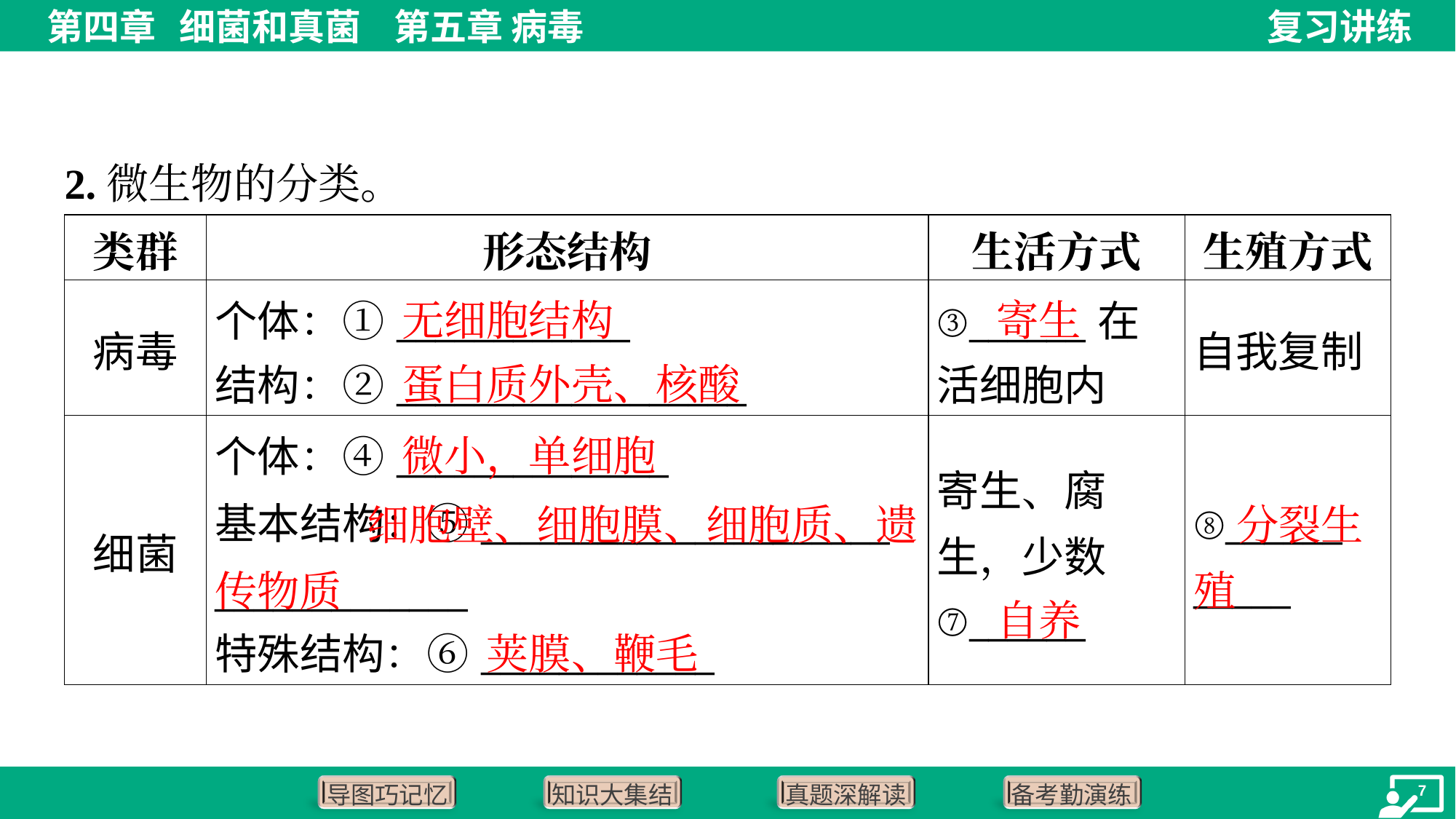

2.微生物的分类。
| 类群 | 形态结构 | 生活方式 | 生殖方式 |
| --- | --- | --- | --- |
| 病毒 | 个体：①\_\_\_\_\_\_\_\_\_\_\_\_ 结构：②\_\_\_\_\_\_\_\_\_\_\_\_\_\_\_\_\_\_ | ③\_\_\_\_\_\_在 活细胞内 | 自我复制 |
| 细菌 | 个体：④\_\_\_\_\_\_\_\_\_\_\_\_\_\_ 基本结构：⑤\_\_\_\_\_\_\_\_\_\_\_\_\_\_\_\_\_\_\_\_\_ \_\_\_\_\_\_\_\_\_\_\_\_\_ 特殊结构：⑥\_\_\_\_\_\_\_\_\_\_\_\_ | 寄生、腐 生，少数 ⑦\_\_\_\_\_\_ | ⑧\_\_\_\_\_\_ \_\_\_\_\_ |
无细胞结构
寄生
蛋白质外壳、核酸
微小，单细胞
             细胞壁、细胞膜、细胞质、遗传物质
   分裂生殖
自养
荚膜、鞭毛